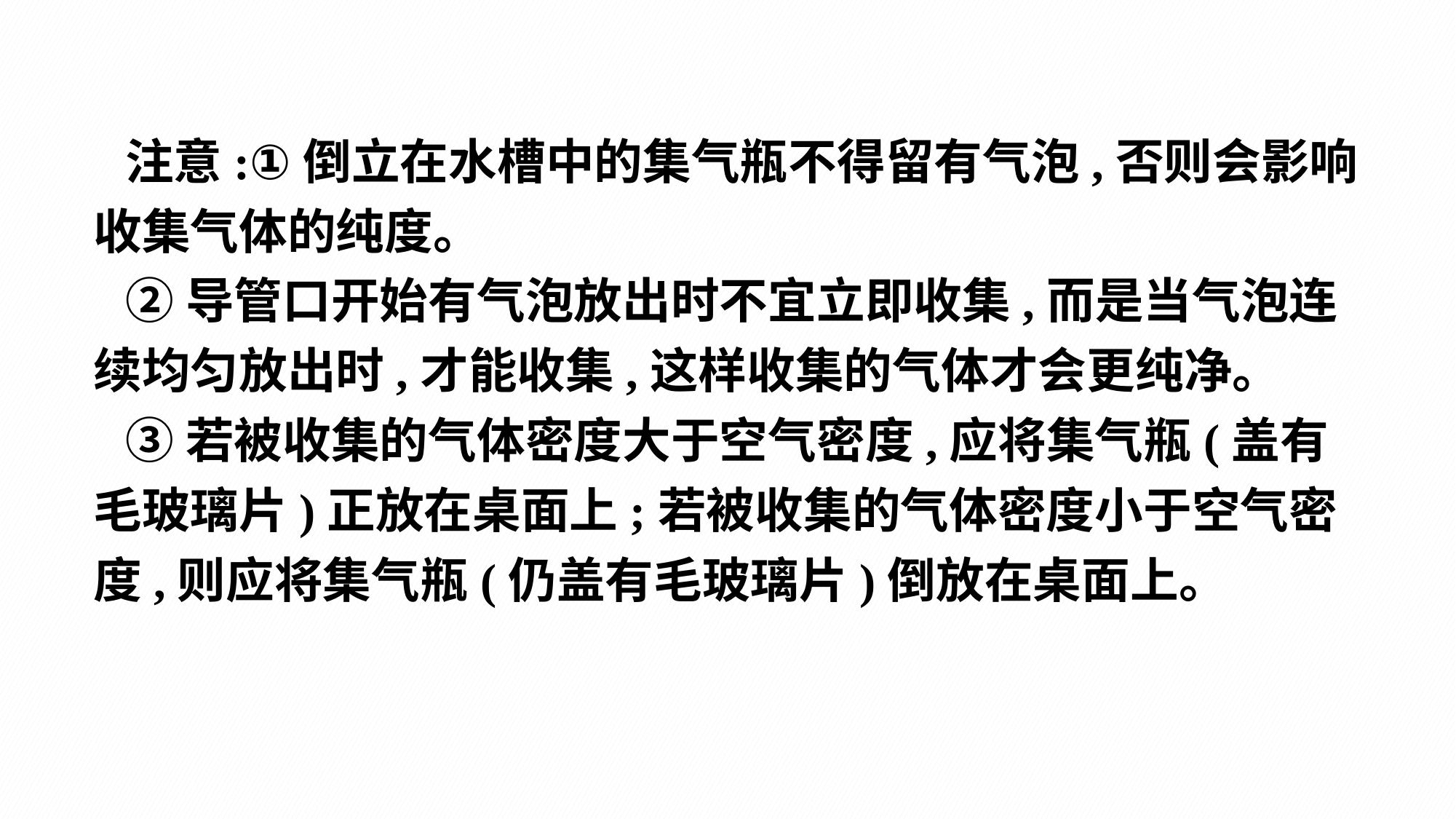

注意:①倒立在水槽中的集气瓶不得留有气泡,否则会影响收集气体的纯度。
②导管口开始有气泡放出时不宜立即收集,而是当气泡连续均匀放出时,才能收集,这样收集的气体才会更纯净。
③若被收集的气体密度大于空气密度,应将集气瓶(盖有毛玻璃片)正放在桌面上;若被收集的气体密度小于空气密度,则应将集气瓶(仍盖有毛玻璃片)倒放在桌面上。